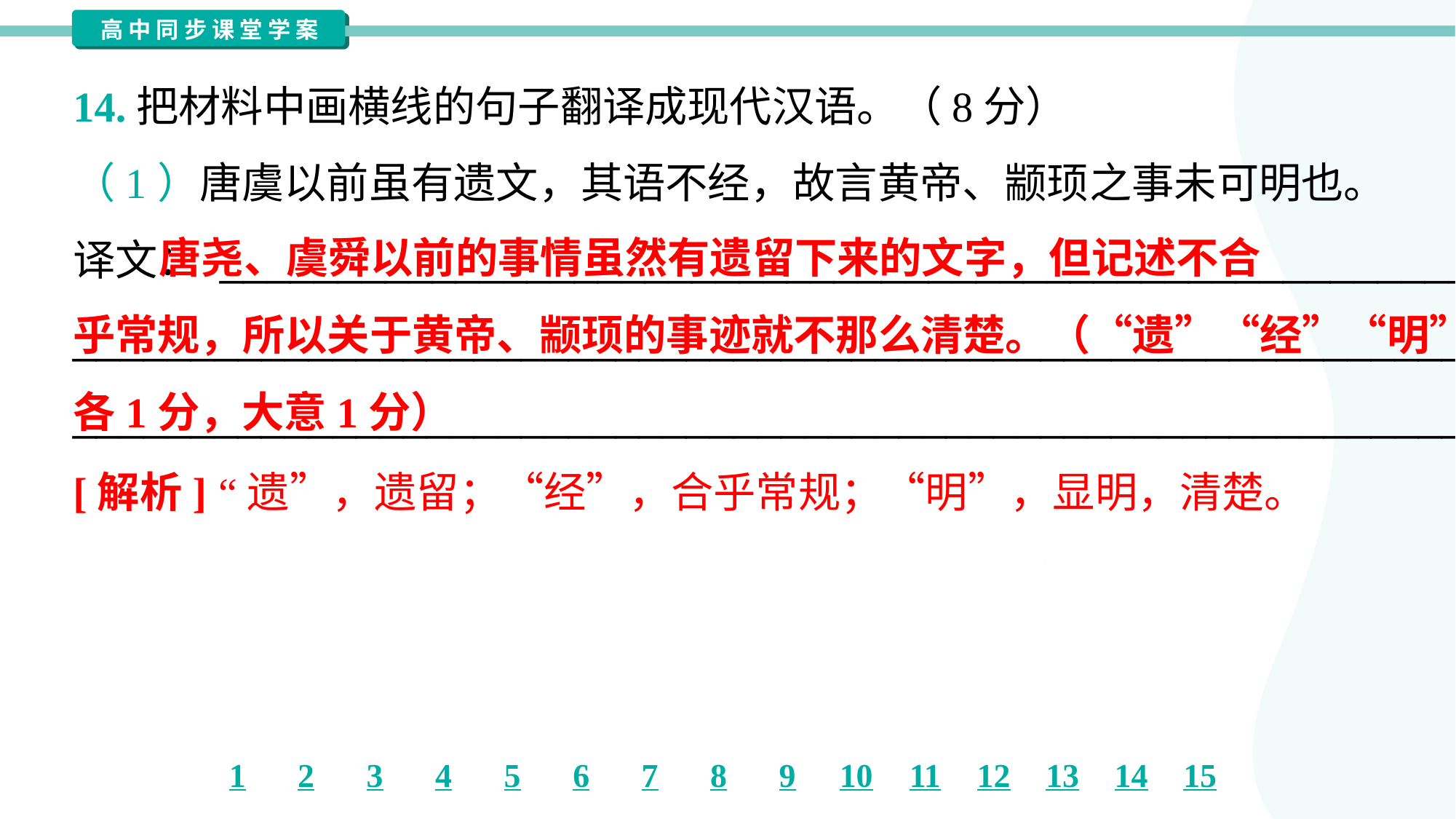

14.把材料中画横线的句子翻译成现代汉语。（8分）
（1）唐虞以前虽有遗文，其语不经，故言黄帝、颛顼之事未可明也。
译文： ______________________________________________________
_____________________________________________________________
_____________________________________________________________
        唐尧、虞舜以前的事情虽然有遗留下来的文字，但记述不合
乎常规，所以关于黄帝、颛顼的事迹就不那么清楚。（“遗”“经”“明”
各1分，大意1分）
[解析] “遗”，遗留；“经”，合乎常规；“明”，显明，清楚。